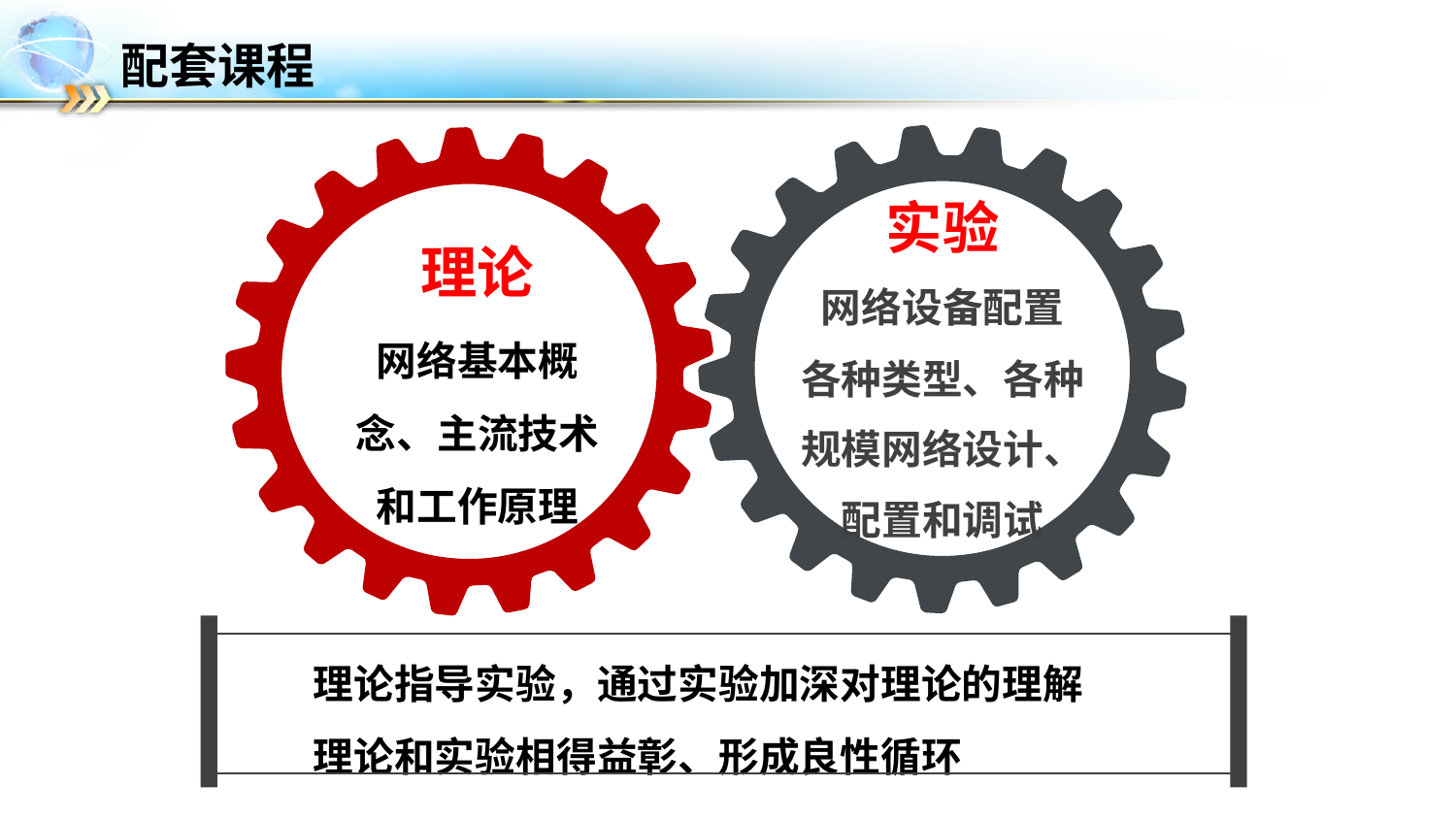

# 配套课程

实验
网络设备配置
各种类型、各种规模网络设计、配置和调试
理论
网络基本概念、主流技术和工作原理

理论指导实验，通过实验加深对理论的理解
理论和实验相得益彰、形成良性循环